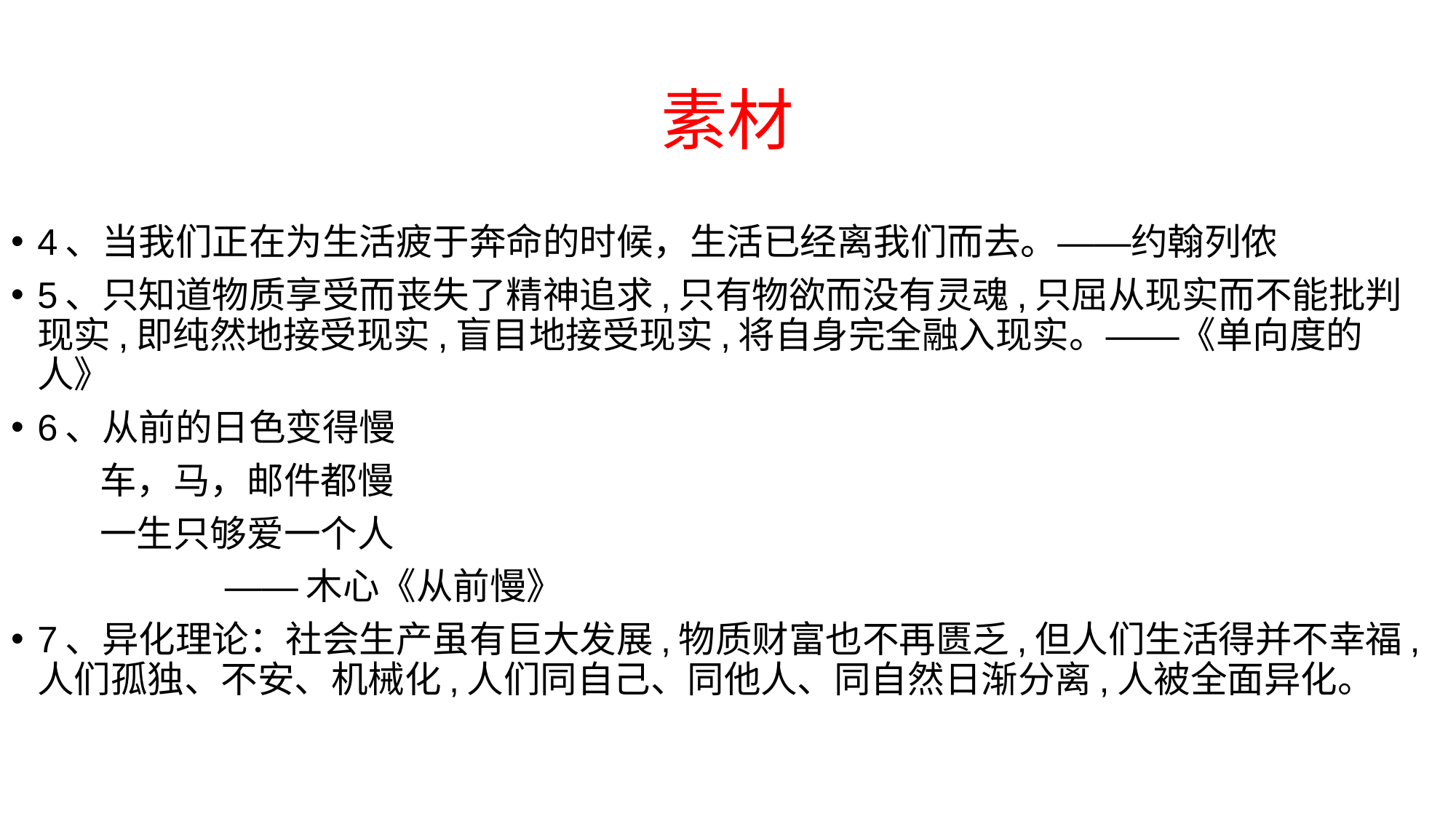

# 素材
4、当我们正在为生活疲于奔命的时候，生活已经离我们而去。——约翰列侬
5、只知道物质享受而丧失了精神追求,只有物欲而没有灵魂,只屈从现实而不能批判现实,即纯然地接受现实,盲目地接受现实,将自身完全融入现实。——《单向度的人》
6、从前的日色变得慢
        车，马，邮件都慢
        一生只够爱一个人
                     ——木心《从前慢》
7、异化理论：社会生产虽有巨大发展,物质财富也不再匮乏,但人们生活得并不幸福,人们孤独、不安、机械化,人们同自己、同他人、同自然日渐分离,人被全面异化。